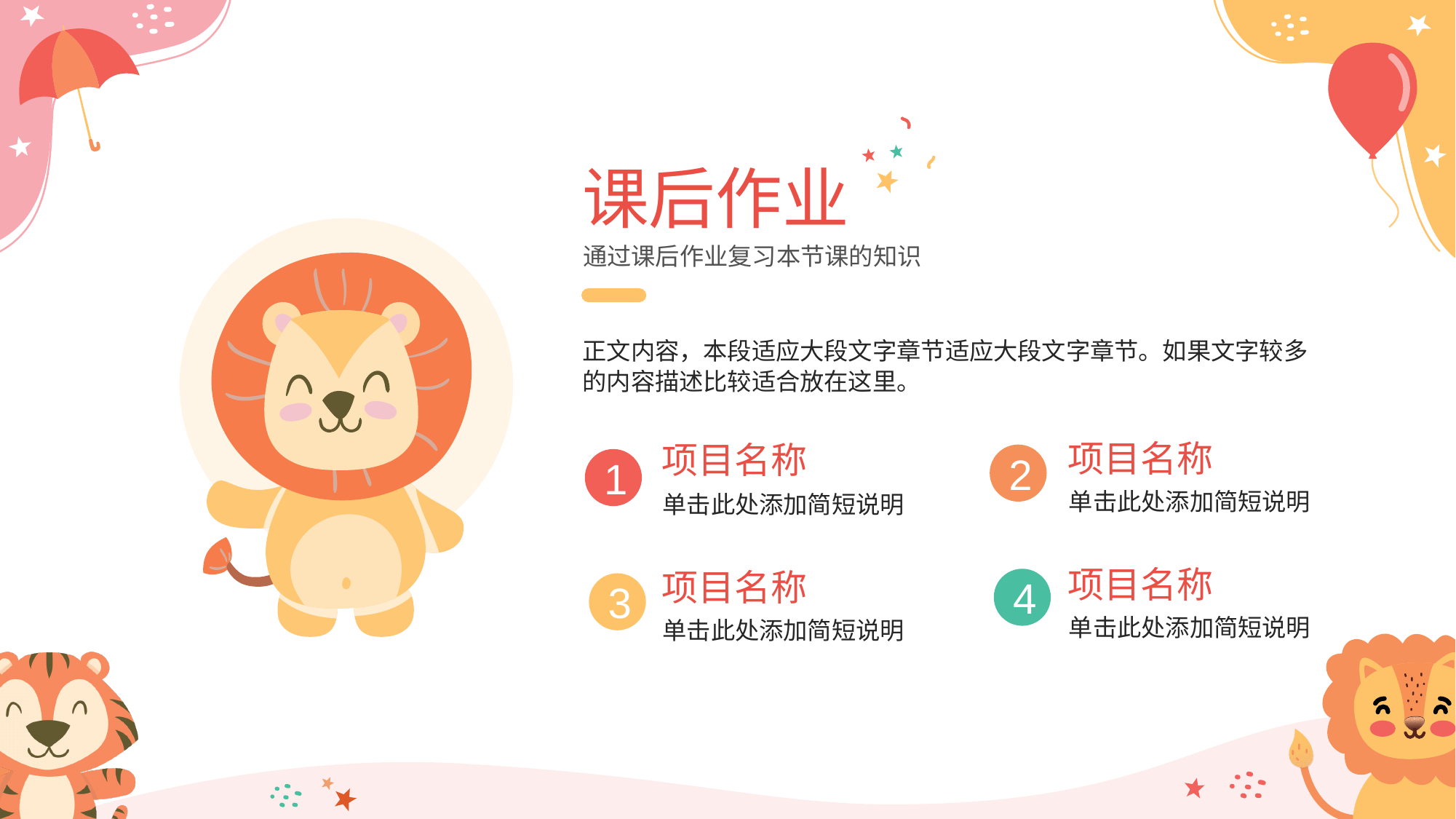

课后作业
通过课后作业复习本节课的知识

正文内容，本段适应大段文字章节适应大段文字章节。如果文字较多的内容描述比较适合放在这里。
项目名称
项目名称
2
1
单击此处添加简短说明
单击此处添加简短说明
项目名称
项目名称
4
3
单击此处添加简短说明
单击此处添加简短说明